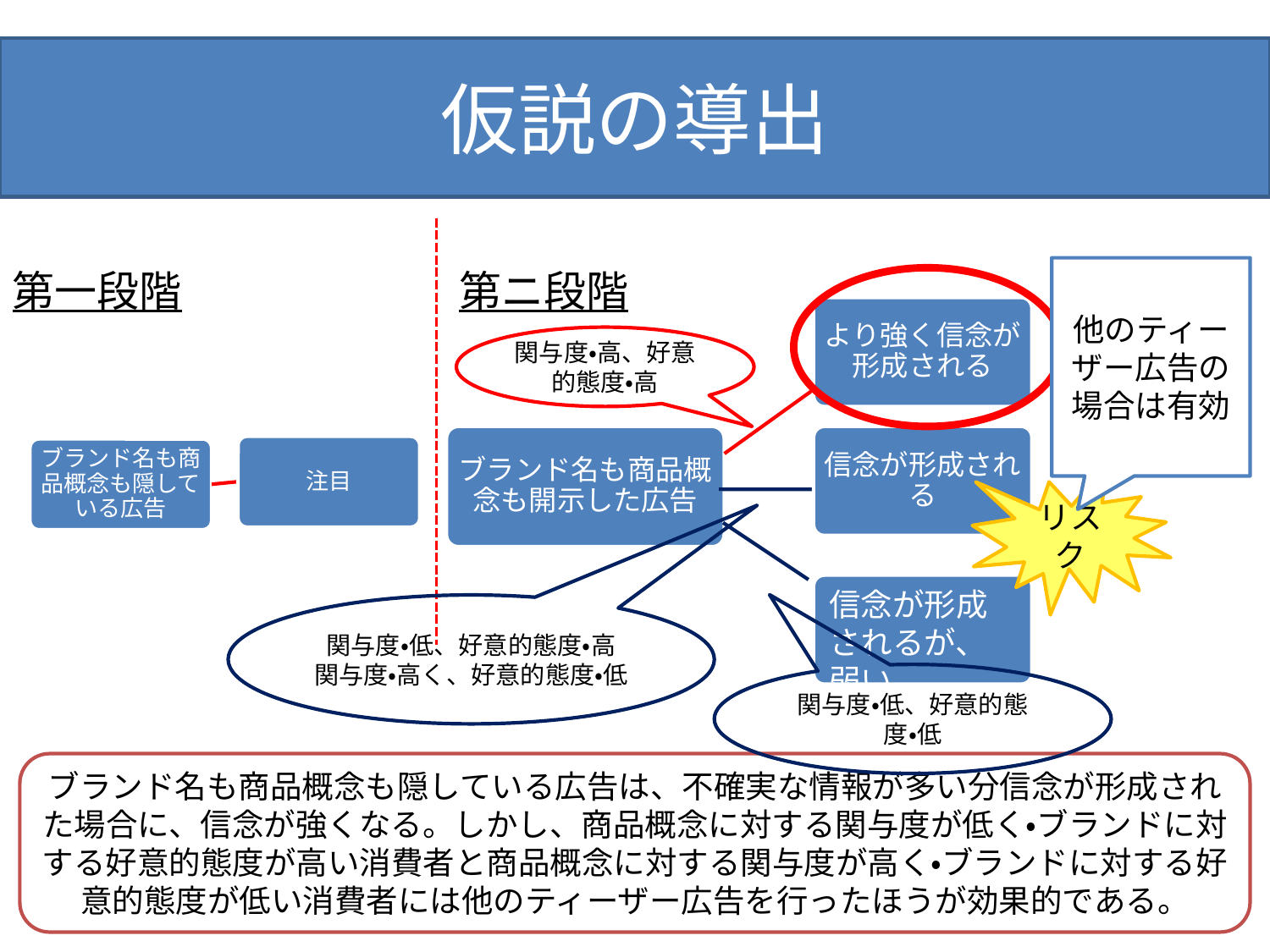

# 仮説の導出
第一段階
第ニ段階
他のティーザー広告の場合は有効

より強く信念が形成される
関与度・高、好意的態度・高
ブランド名も商品概念も隠している広告

注目

ブランド名も商品概念も開示した広告

信念が形成される
リスク

信念が形成されるが、弱い
関与度・低、好意的態度・高
関与度・高く、好意的態度・低
関与度・低、好意的態度・低
ブランド名も商品概念も隠している広告は、不確実な情報が多い分信念が形成された場合に、信念が強くなる。しかし、商品概念に対する関与度が低く・ブランドに対する好意的態度が高い消費者と商品概念に対する関与度が高く・ブランドに対する好意的態度が低い消費者には他のティーザー広告を行ったほうが効果的である。
37